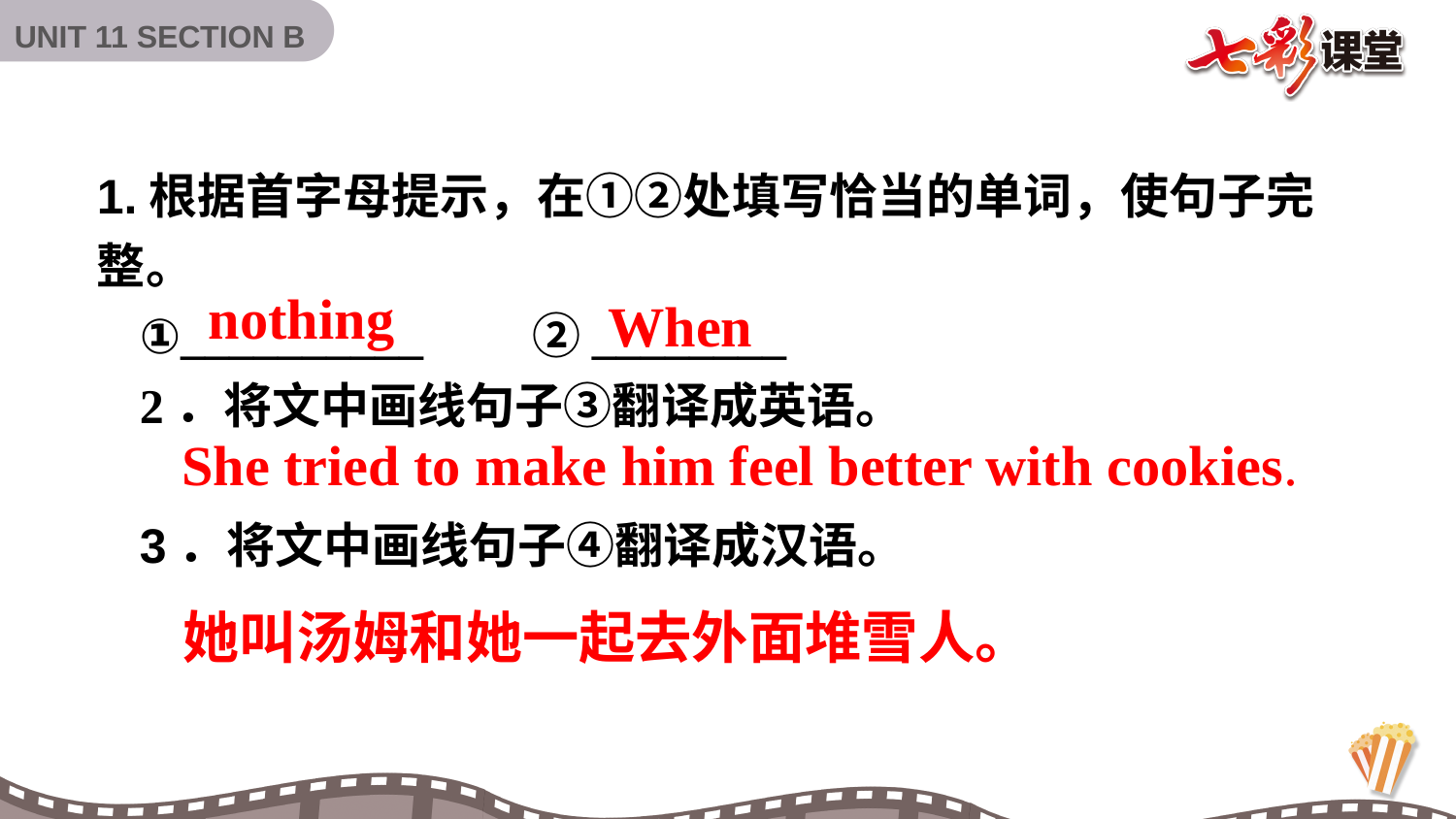

1.根据首字母提示，在①②处填写恰当的单词，使句子完整。
①__________　　②________
2．将文中画线句子③翻译成英语。

3．将文中画线句子④翻译成汉语。
nothing
When
She tried to make him feel better with cookies.
她叫汤姆和她一起去外面堆雪人。